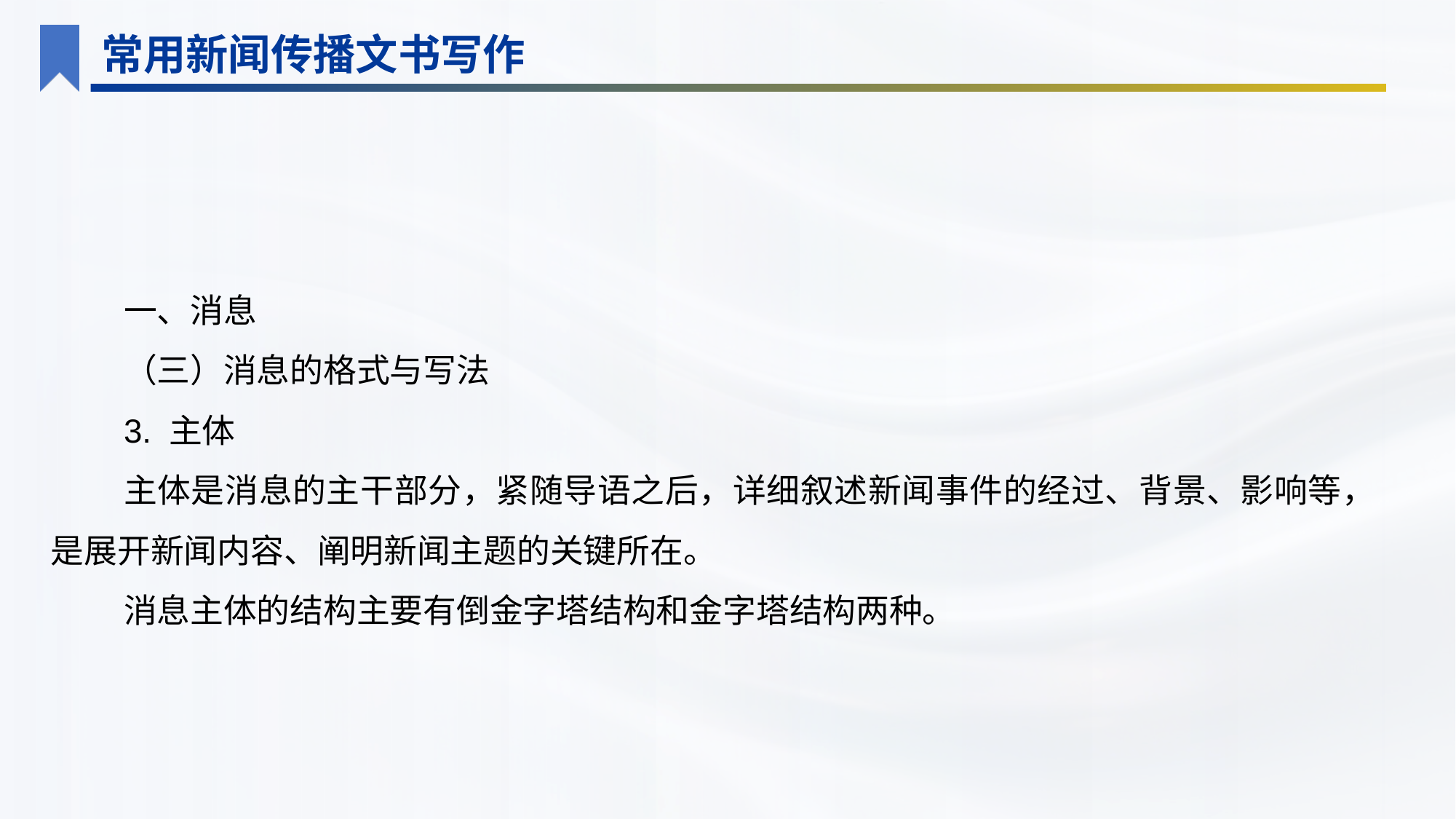

常用新闻传播文书写作
一、消息
（三）消息的格式与写法
3. 主体
主体是消息的主干部分，紧随导语之后，详细叙述新闻事件的经过、背景、影响等，是展开新闻内容、阐明新闻主题的关键所在。
消息主体的结构主要有倒金字塔结构和金字塔结构两种。